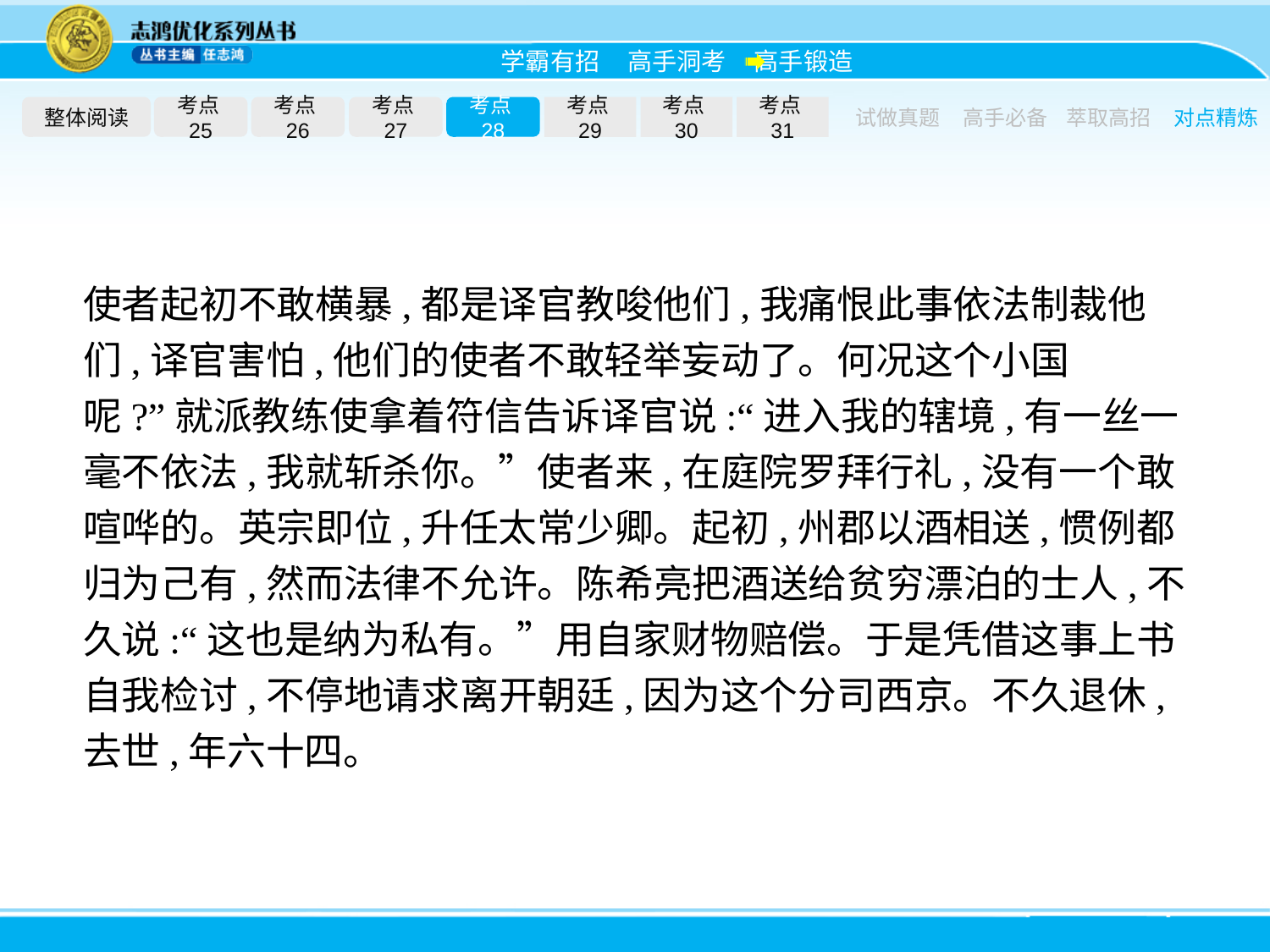

整体阅读
考点25
考点26
考点27
考点28
考点29
考点30
考点31
试做真题
高手必备
萃取高招
对点精炼
使者起初不敢横暴,都是译官教唆他们,我痛恨此事依法制裁他们,译官害怕,他们的使者不敢轻举妄动了。何况这个小国呢?”就派教练使拿着符信告诉译官说:“进入我的辖境,有一丝一毫不依法,我就斩杀你。”使者来,在庭院罗拜行礼,没有一个敢喧哗的。英宗即位,升任太常少卿。起初,州郡以酒相送,惯例都归为己有,然而法律不允许。陈希亮把酒送给贫穷漂泊的士人,不久说:“这也是纳为私有。”用自家财物赔偿。于是凭借这事上书自我检讨,不停地请求离开朝廷,因为这个分司西京。不久退休,去世,年六十四。